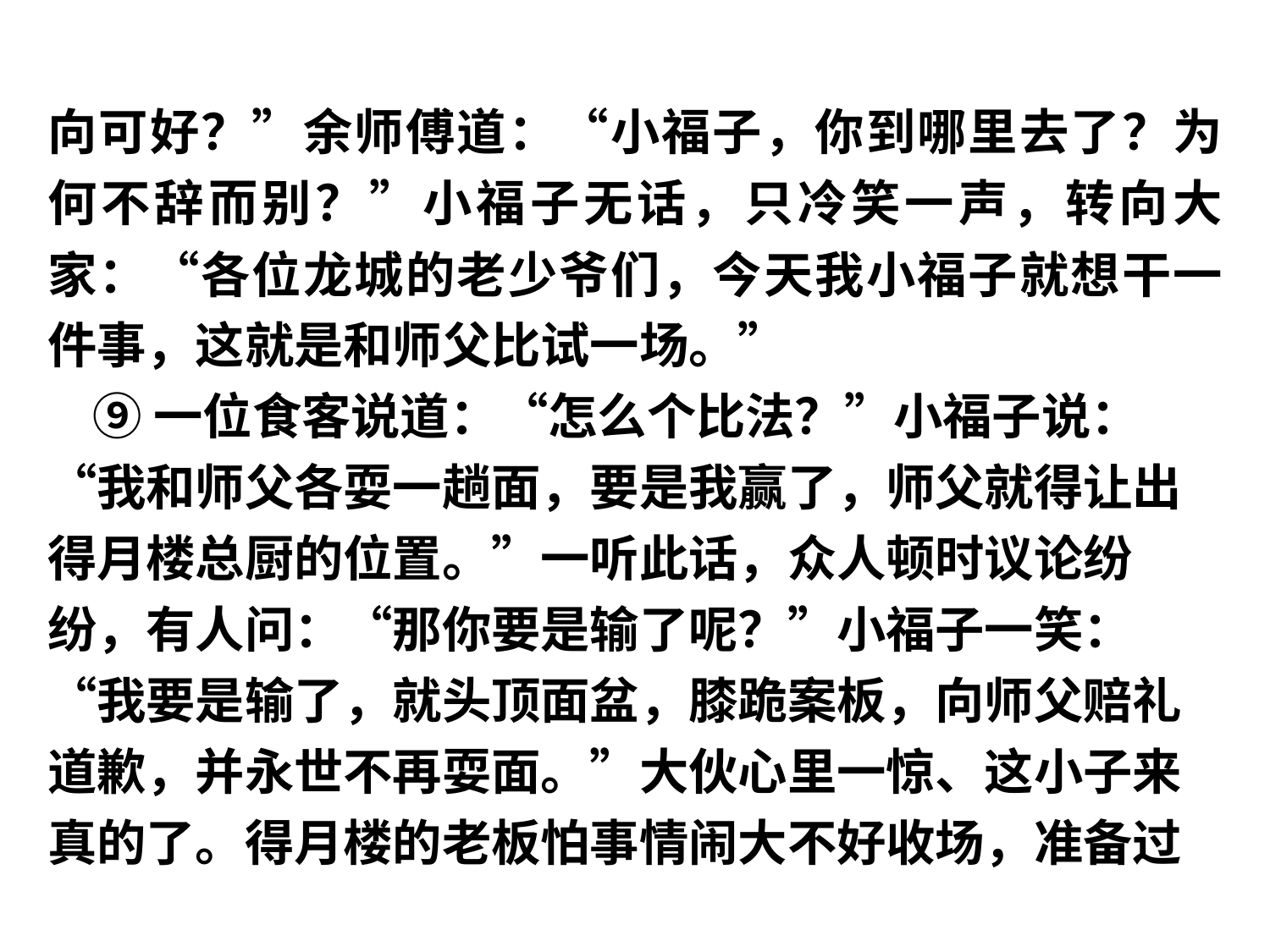

向可好？”余师傅道：“小福子，你到哪里去了？为何不辞而别？”小福子无话，只冷笑一声，转向大家：“各位龙城的老少爷们，今天我小福子就想干一件事，这就是和师父比试一场。”
    ⑨一位食客说道：“怎么个比法？”小福子说：“我和师父各耍一趟面，要是我赢了，师父就得让出得月楼总厨的位置。”一听此话，众人顿时议论纷纷，有人问：“那你要是输了呢？”小福子一笑：“我要是输了，就头顶面盆，膝跪案板，向师父赔礼道歉，并永世不再耍面。”大伙心里一惊、这小子来真的了。得月楼的老板怕事情闹大不好收场，准备过